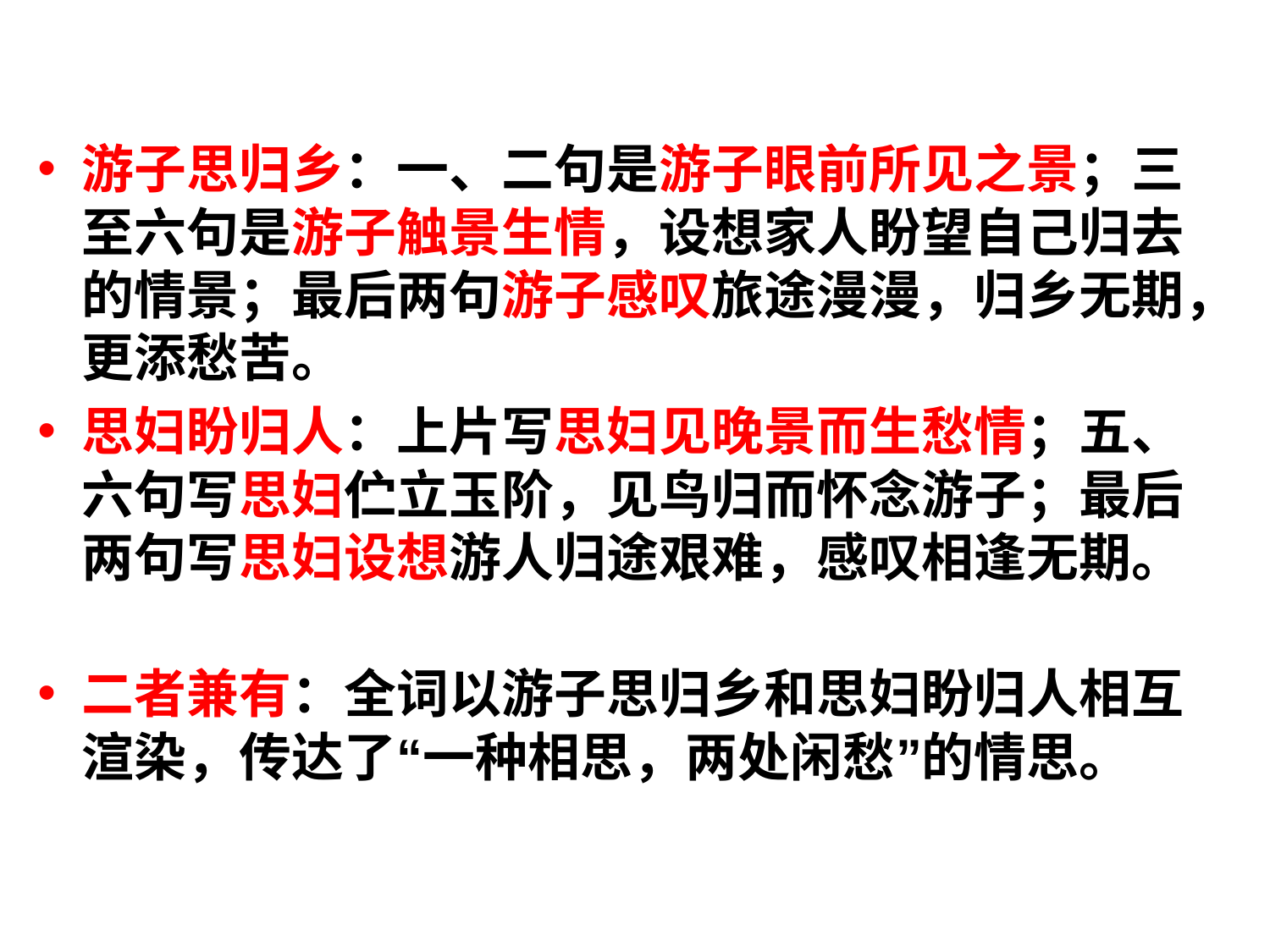

游子思归乡：一、二句是游子眼前所见之景；三至六句是游子触景生情，设想家人盼望自己归去的情景；最后两句游子感叹旅途漫漫，归乡无期，更添愁苦。
思妇盼归人：上片写思妇见晚景而生愁情；五、六句写思妇伫立玉阶，见鸟归而怀念游子；最后两句写思妇设想游人归途艰难，感叹相逢无期。
二者兼有：全词以游子思归乡和思妇盼归人相互渲染，传达了“一种相思，两处闲愁”的情思。